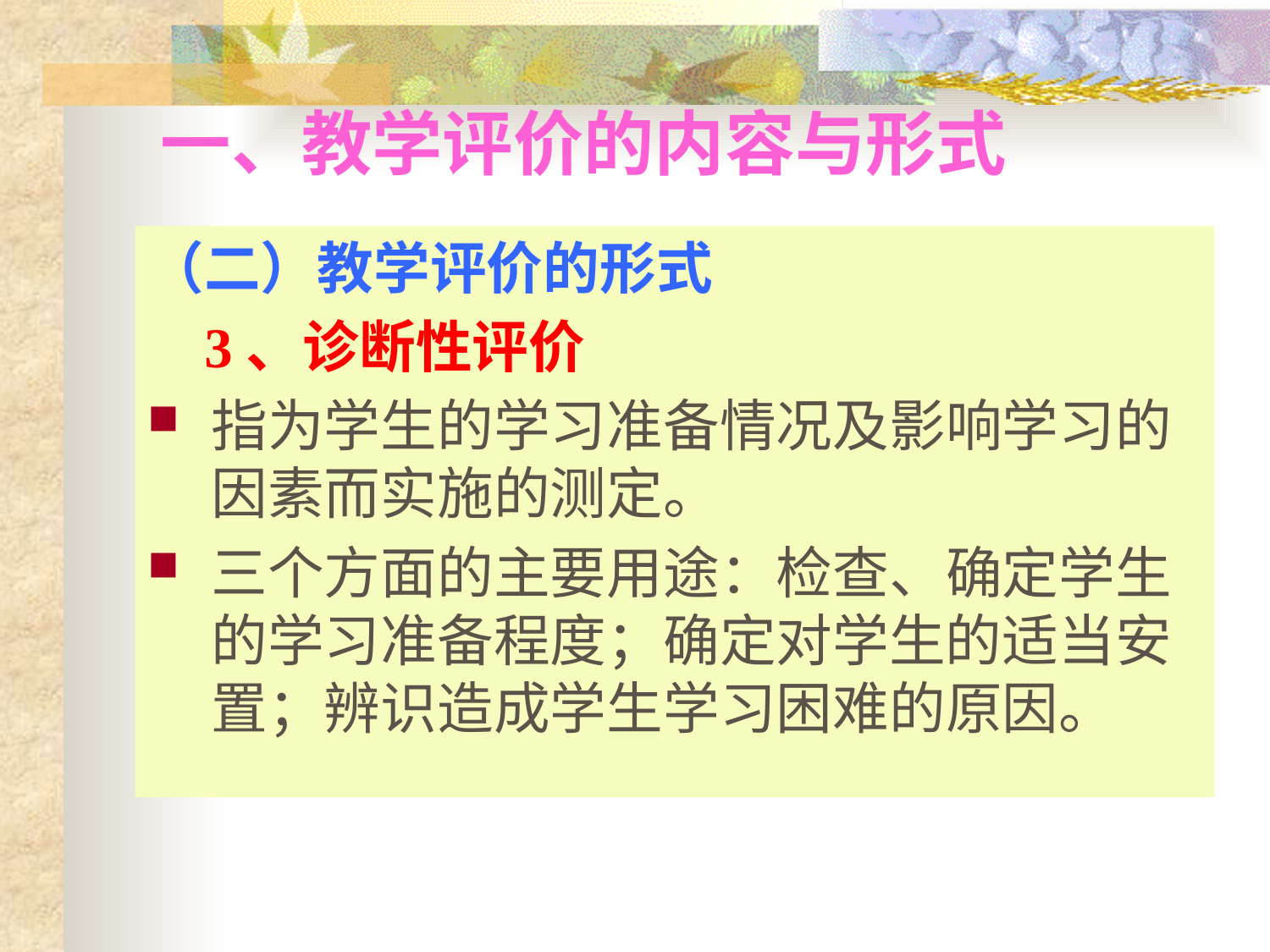

# 一、教学评价的内容与形式
（二）教学评价的形式
    3、诊断性评价
指为学生的学习准备情况及影响学习的因素而实施的测定。
三个方面的主要用途：检查、确定学生的学习准备程度；确定对学生的适当安置；辨识造成学生学习困难的原因。